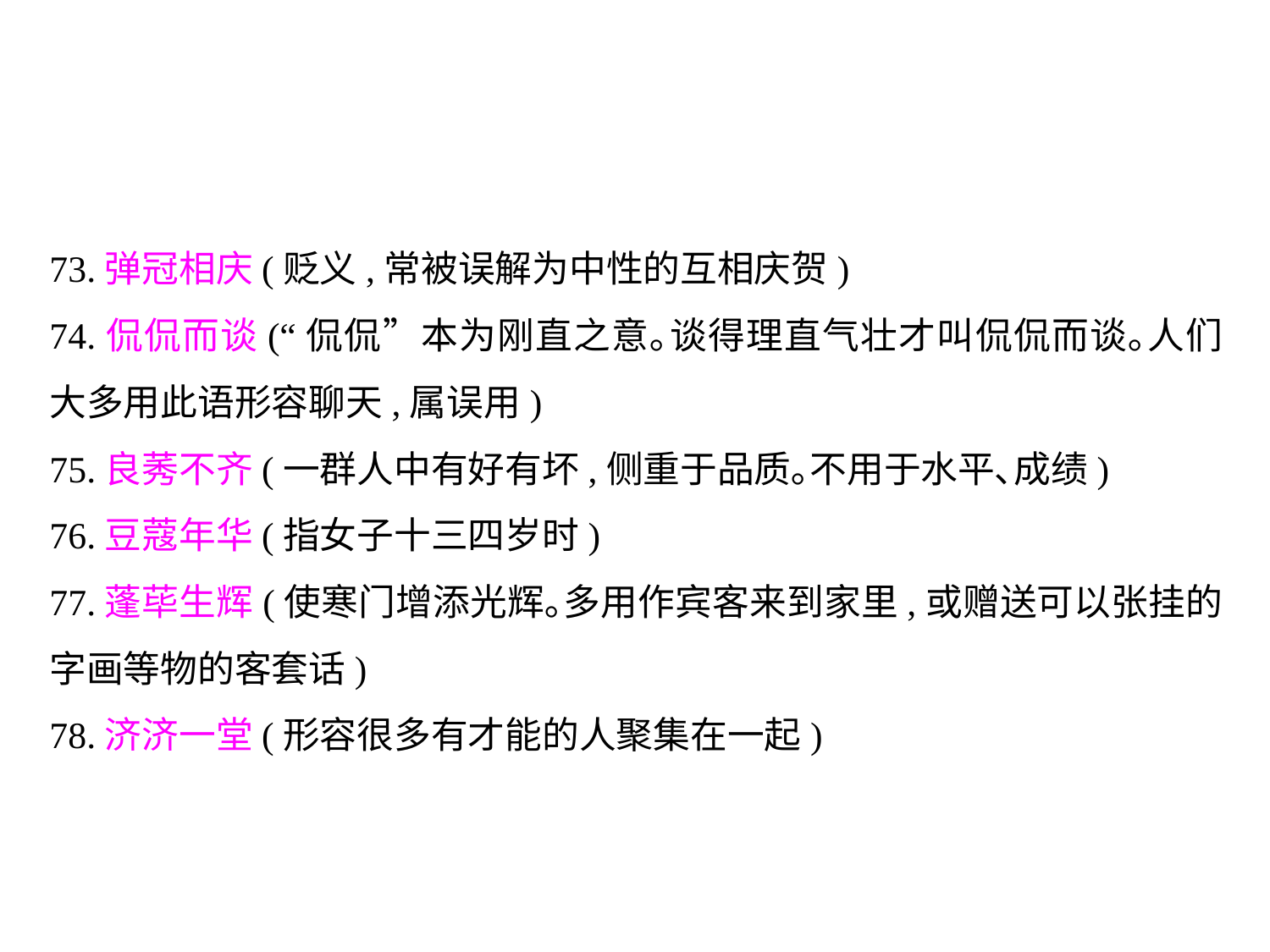

73.弹冠相庆(贬义,常被误解为中性的互相庆贺)
74.侃侃而谈(“侃侃”本为刚直之意｡谈得理直气壮才叫侃侃而谈｡人们大多用此语形容聊天,属误用)
75.良莠不齐(一群人中有好有坏,侧重于品质｡不用于水平､成绩)
76.豆蔻年华(指女子十三四岁时)
77.蓬荜生辉(使寒门增添光辉｡多用作宾客来到家里,或赠送可以张挂的字画等物的客套话)
78.济济一堂(形容很多有才能的人聚集在一起)